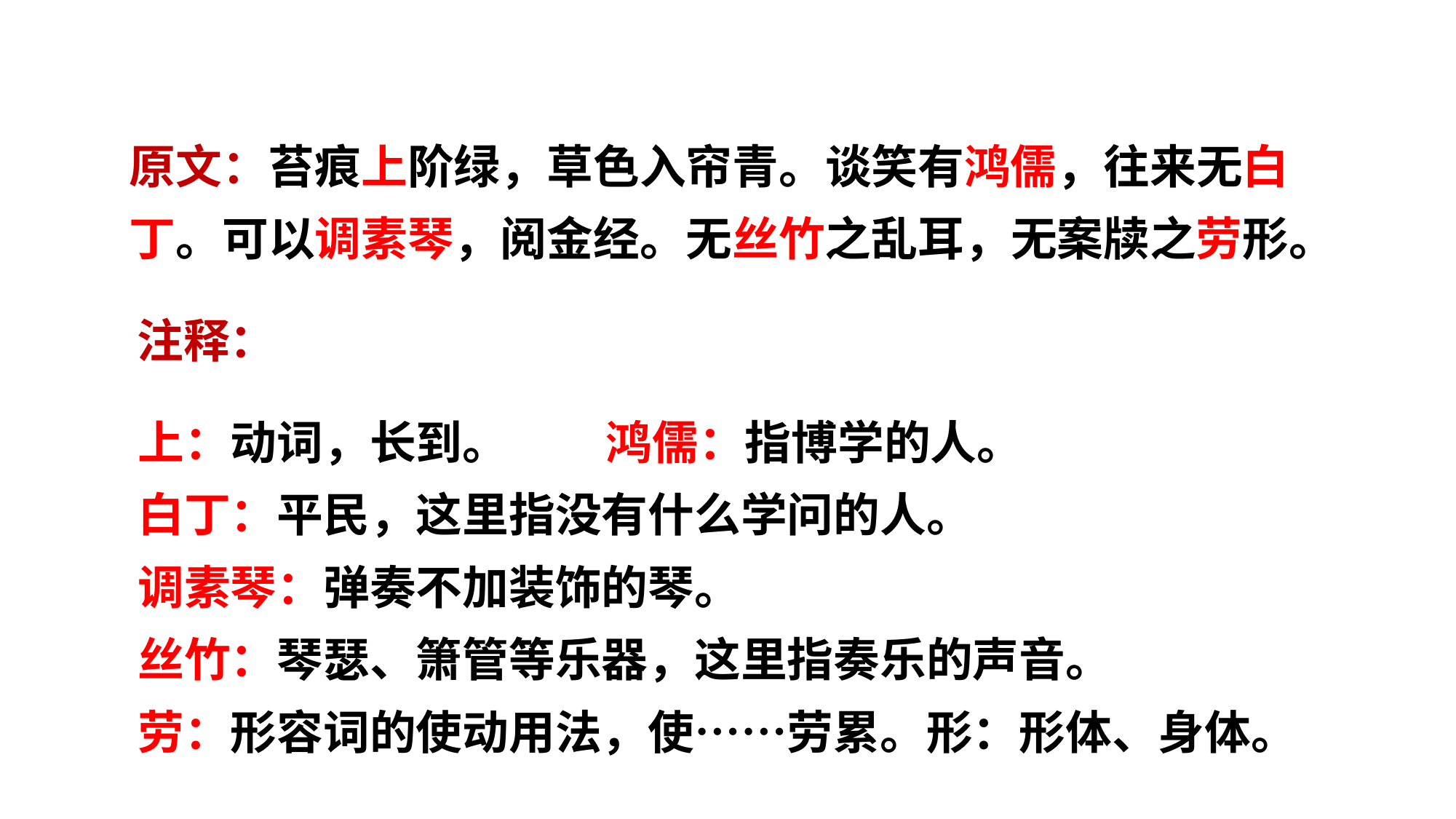

原文：苔痕上阶绿，草色入帘青。谈笑有鸿儒，往来无白丁。可以调素琴，阅金经。无丝竹之乱耳，无案牍之劳形。

注释：
上：动词，长到。
白丁：平民，这里指没有什么学问的人。
调素琴：弹奏不加装饰的琴。
丝竹：琴瑟、箫管等乐器，这里指奏乐的声音。
劳：形容词的使动用法，使……劳累。形：形体、身体。
鸿儒：指博学的人。